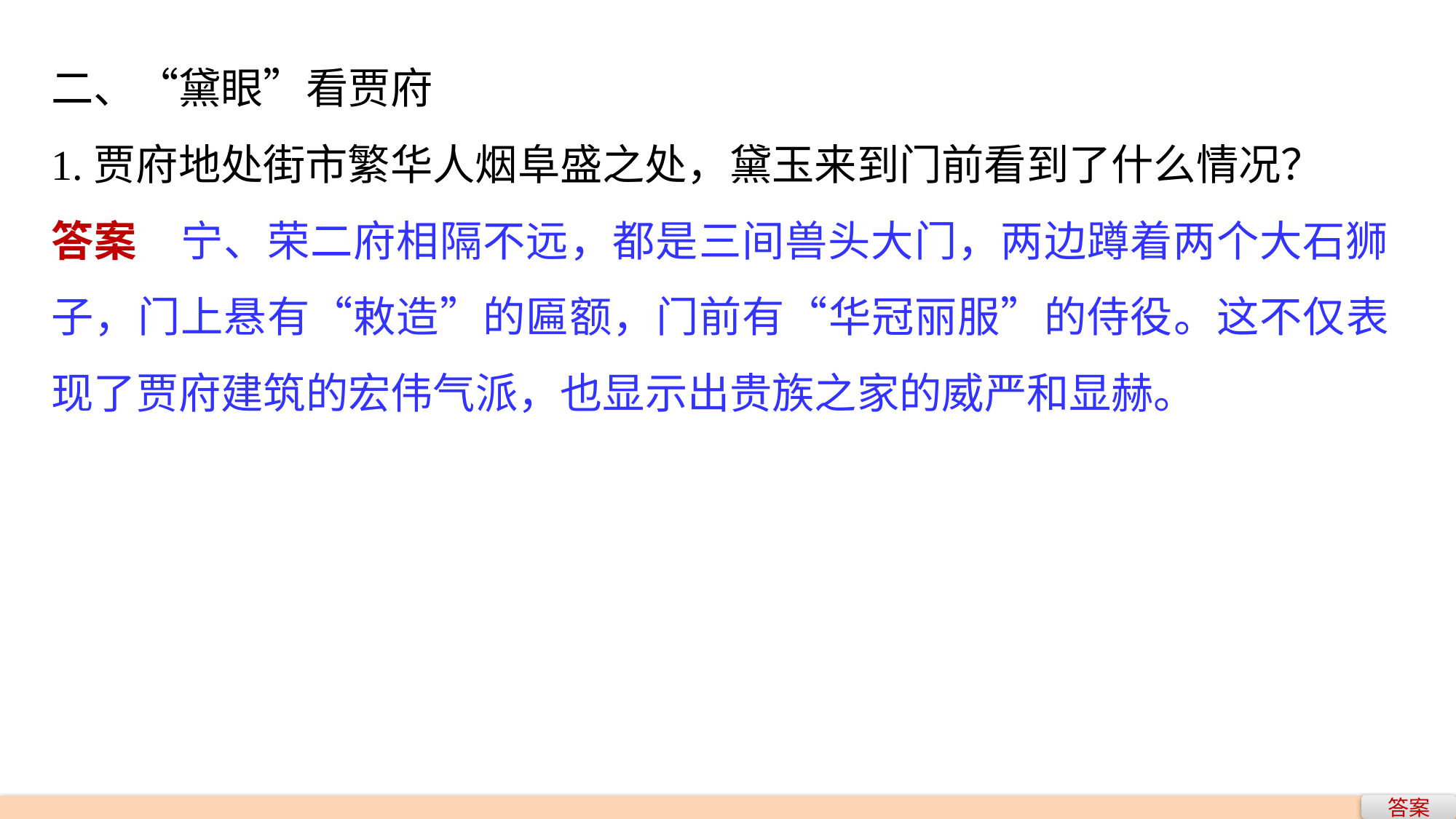

二、“黛眼”看贾府
1.贾府地处街市繁华人烟阜盛之处，黛玉来到门前看到了什么情况？
答案　宁、荣二府相隔不远，都是三间兽头大门，两边蹲着两个大石狮子，门上悬有“敕造”的匾额，门前有“华冠丽服”的侍役。这不仅表现了贾府建筑的宏伟气派，也显示出贵族之家的威严和显赫。
答案